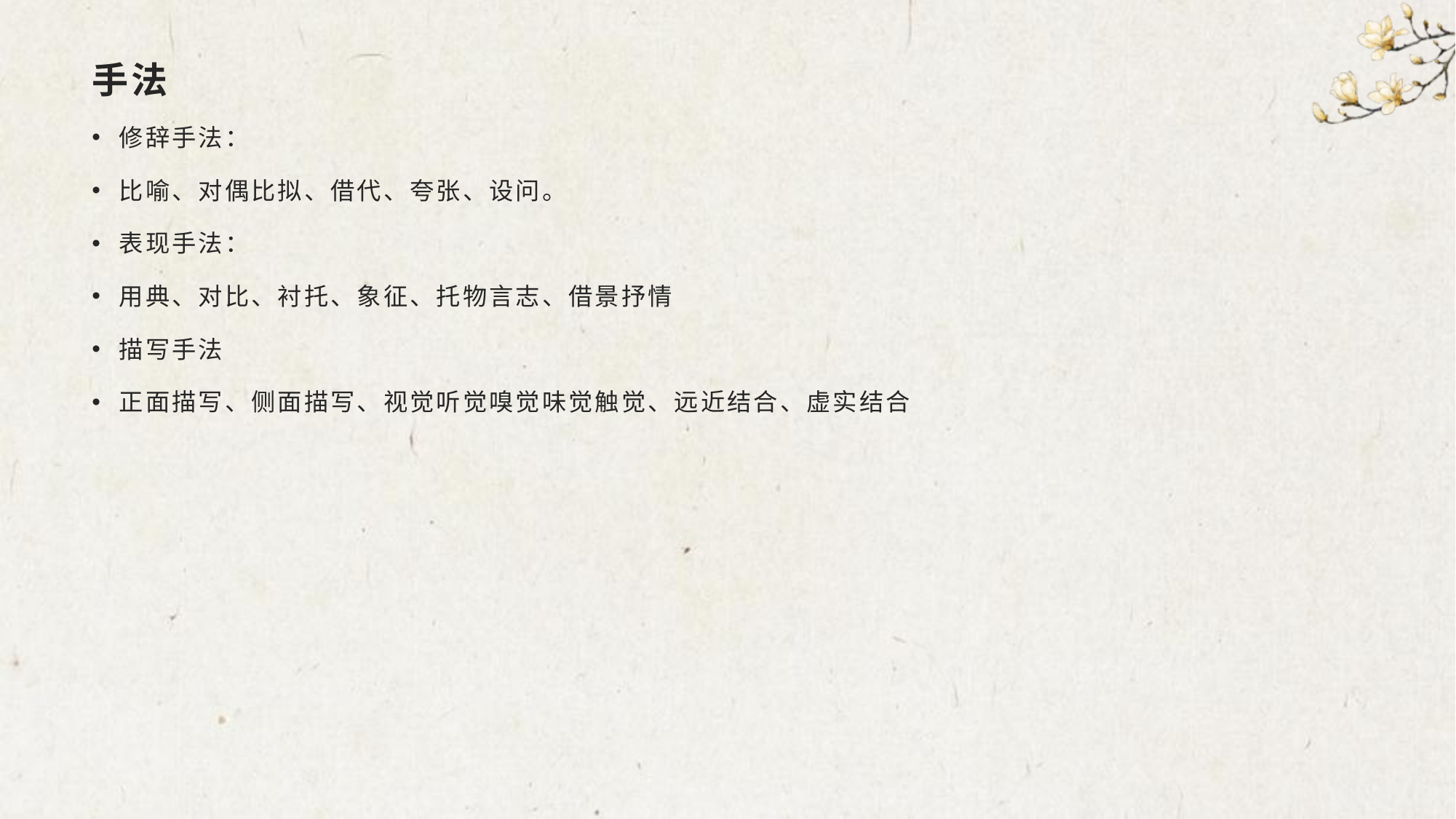

# 手法
修辞手法：
比喻、对偶比拟、借代、夸张、设问。
表现手法：
用典、对比、衬托、象征、托物言志、借景抒情
描写手法
正面描写、侧面描写、视觉听觉嗅觉味觉触觉、远近结合、虚实结合